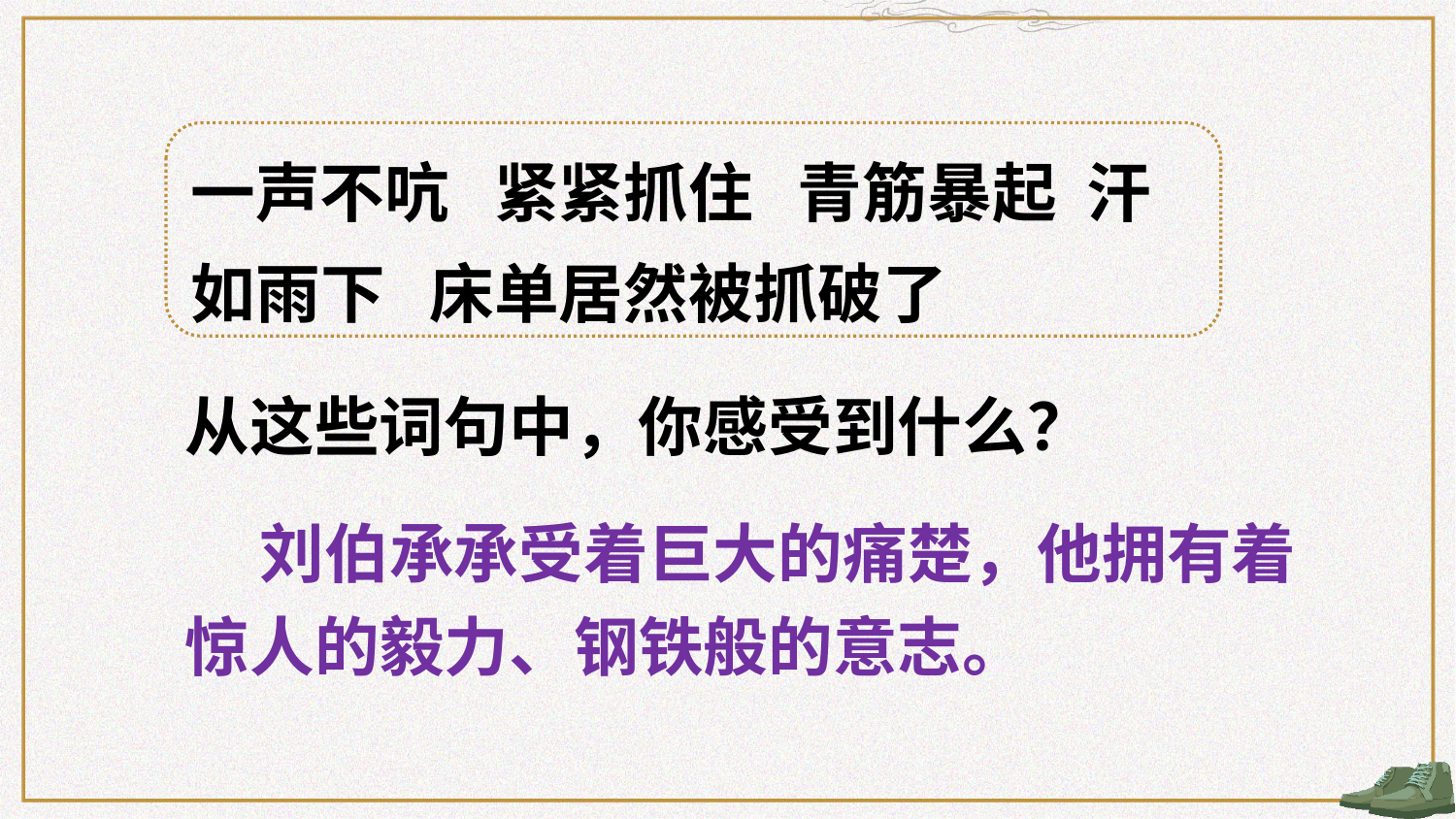

一声不吭   紧紧抓住   青筋暴起  汗如雨下   床单居然被抓破了
从这些词句中，你感受到什么？
    刘伯承承受着巨大的痛楚，他拥有着惊人的毅力、钢铁般的意志。